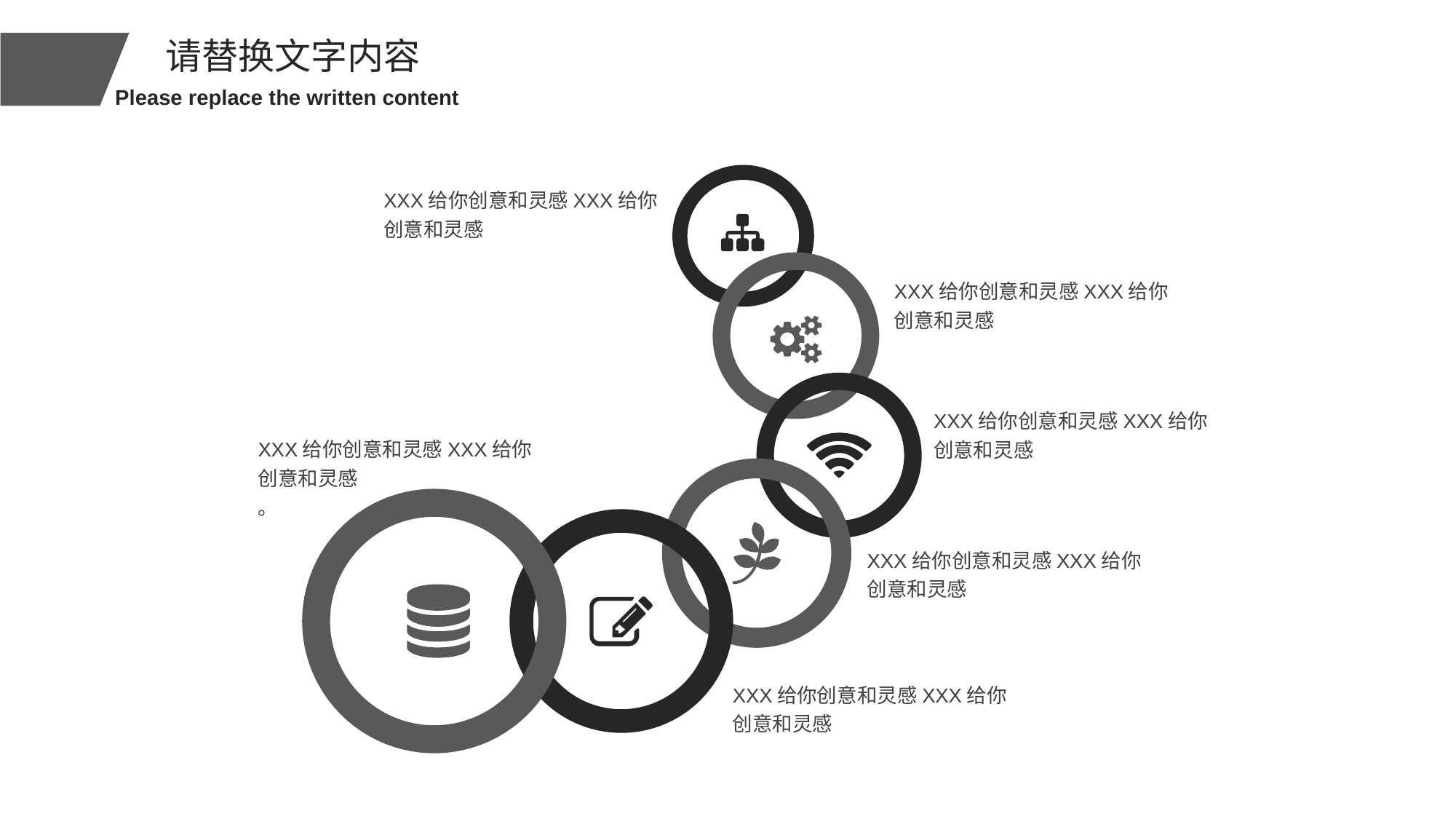

请替换文字内容

Please replace the written content

XXX给你创意和灵感XXX给你创意和灵感

XXX给你创意和灵感XXX给你创意和灵感

XXX给你创意和灵感XXX给你创意和灵感
XXX给你创意和灵感XXX给你创意和灵感
。

XXX给你创意和灵感XXX给你创意和灵感

XXX给你创意和灵感XXX给你创意和灵感